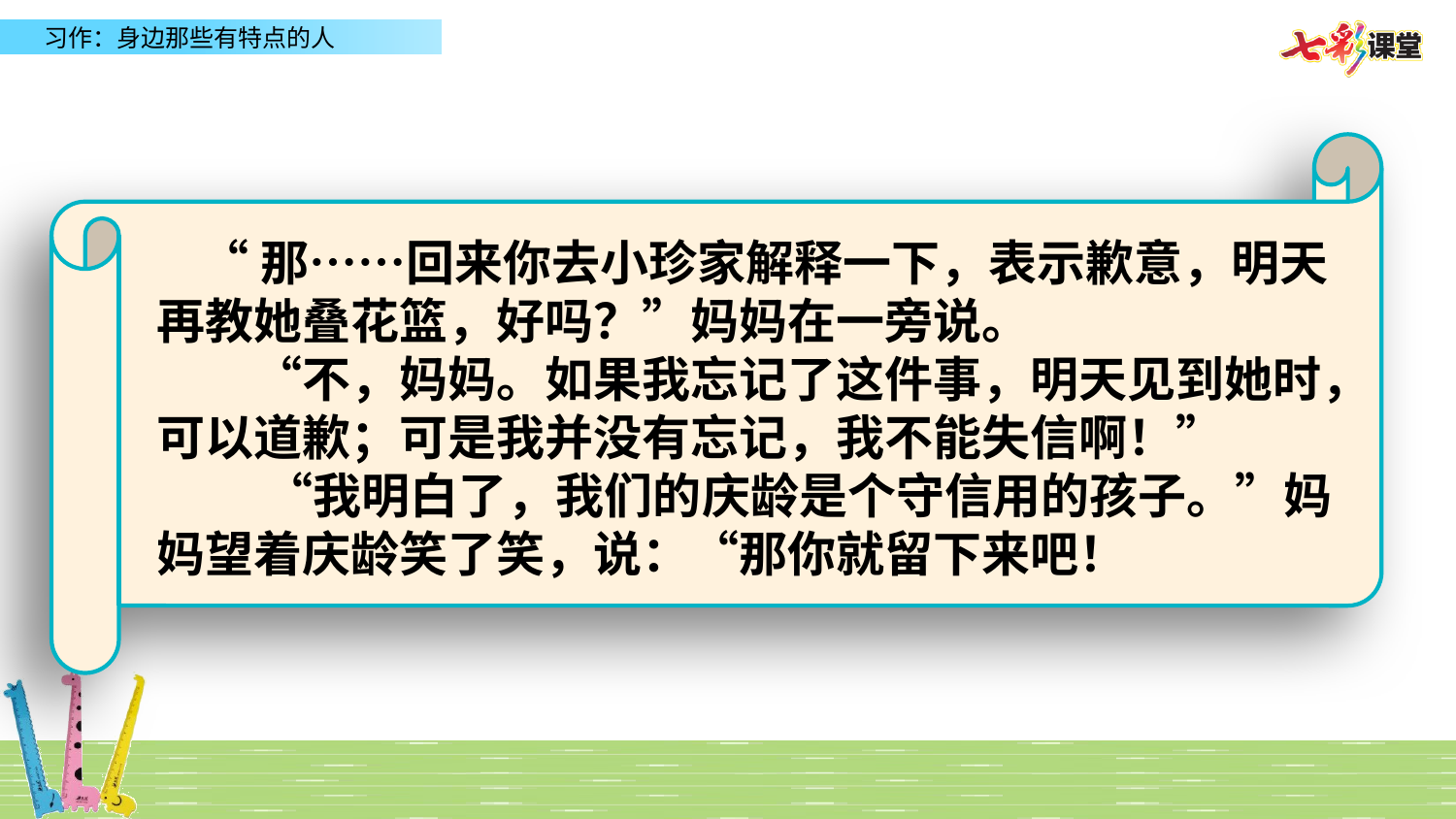

“那……回来你去小珍家解释一下，表示歉意，明天再教她叠花篮，好吗？”妈妈在一旁说。
　　“不，妈妈。如果我忘记了这件事，明天见到她时，可以道歉；可是我并没有忘记，我不能失信啊！”
　 “我明白了，我们的庆龄是个守信用的孩子。”妈妈望着庆龄笑了笑，说：“那你就留下来吧！